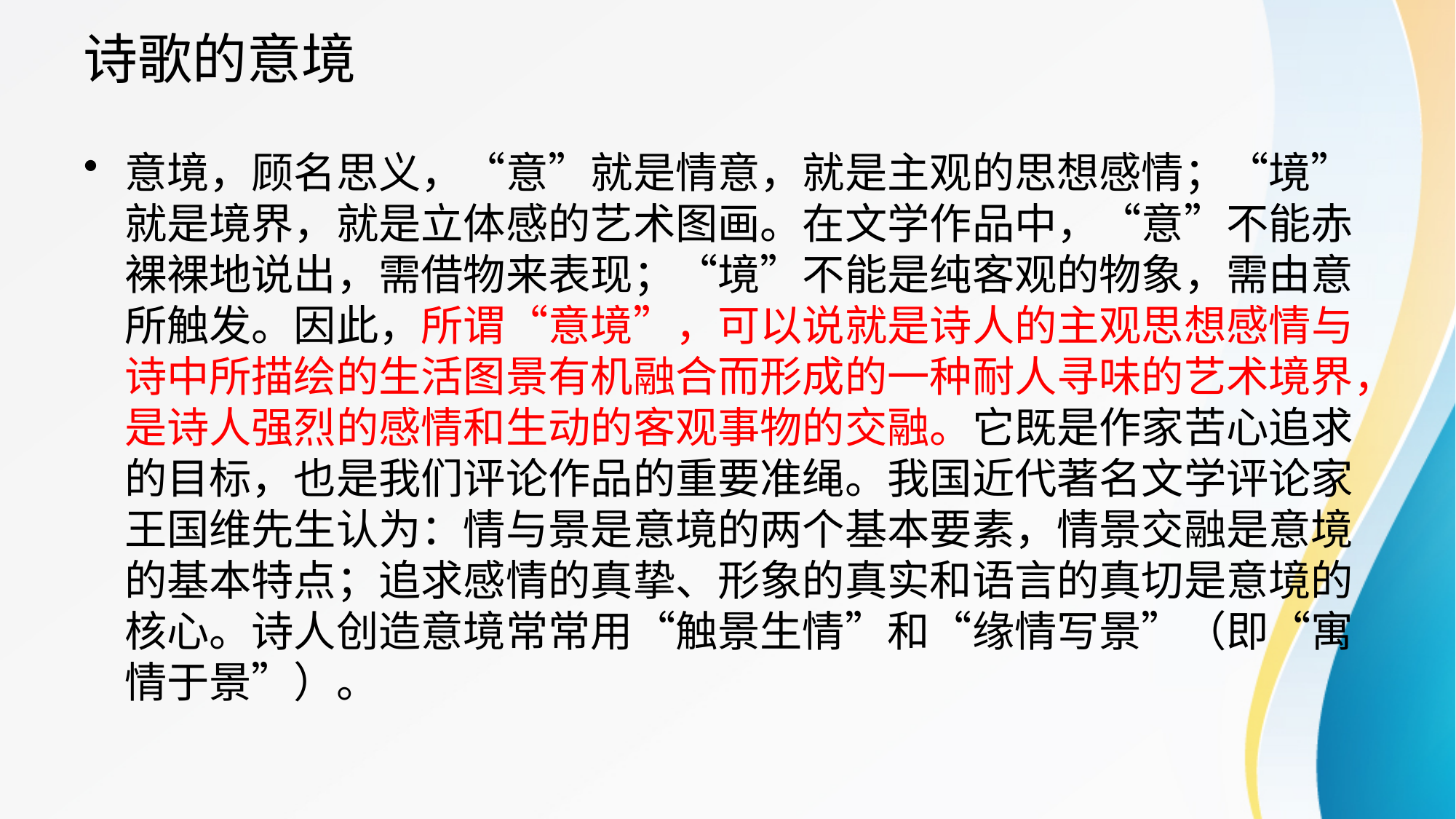

# 诗歌的意境
意境，顾名思义，“意”就是情意，就是主观的思想感情；“境”就是境界，就是立体感的艺术图画。在文学作品中，“意”不能赤裸裸地说出，需借物来表现；“境”不能是纯客观的物象，需由意所触发。因此，所谓“意境”，可以说就是诗人的主观思想感情与诗中所描绘的生活图景有机融合而形成的一种耐人寻味的艺术境界，是诗人强烈的感情和生动的客观事物的交融。它既是作家苦心追求的目标，也是我们评论作品的重要准绳。我国近代著名文学评论家王国维先生认为：情与景是意境的两个基本要素，情景交融是意境的基本特点；追求感情的真挚、形象的真实和语言的真切是意境的核心。诗人创造意境常常用“触景生情”和“缘情写景”（即“寓情于景”）。